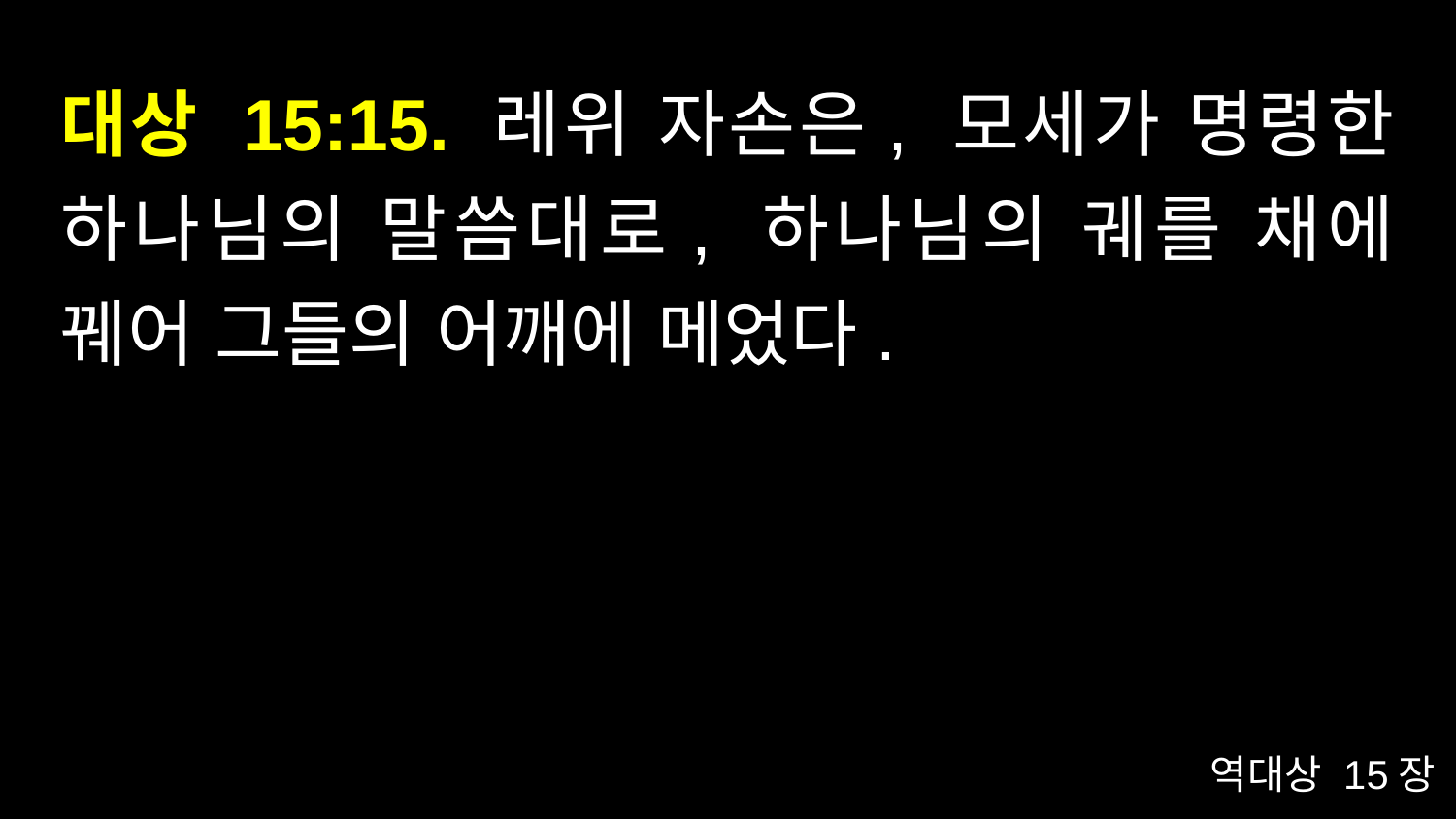

# 대상 15:15. 레위 자손은, 모세가 명령한 하나님의 말씀대로, 하나님의 궤를 채에 꿰어 그들의 어깨에 메었다.
역대상 15장